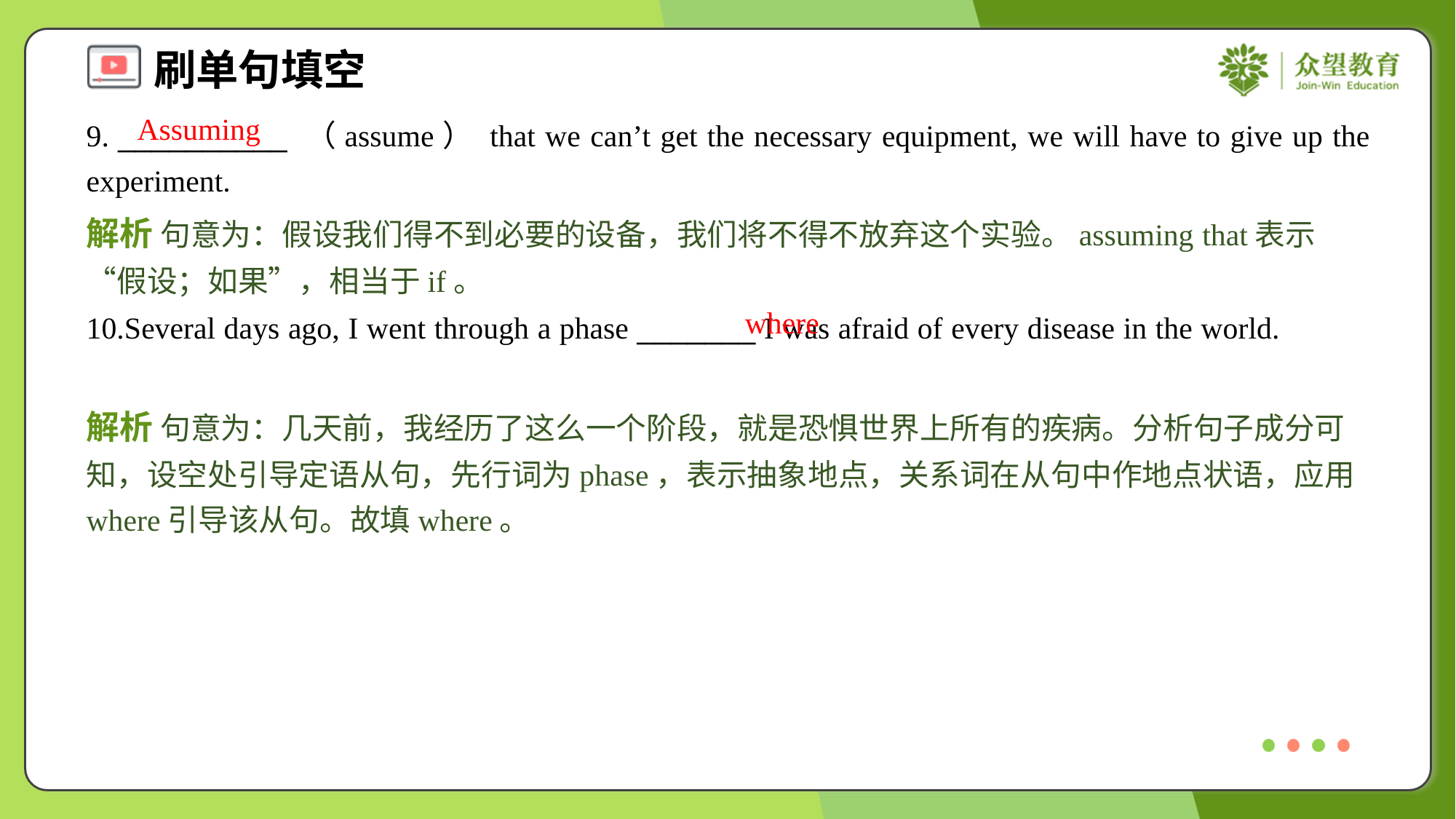

Assuming
9. __________ （assume） that we can’t get the necessary equipment, we will have to give up the experiment.
解析 句意为：假设我们得不到必要的设备，我们将不得不放弃这个实验。assuming that表示“假设；如果”，相当于if。
where
10.Several days ago, I went through a phase _______ I was afraid of every disease in the world.
解析 句意为：几天前，我经历了这么一个阶段，就是恐惧世界上所有的疾病。分析句子成分可知，设空处引导定语从句，先行词为phase，表示抽象地点，关系词在从句中作地点状语，应用where引导该从句。故填where。